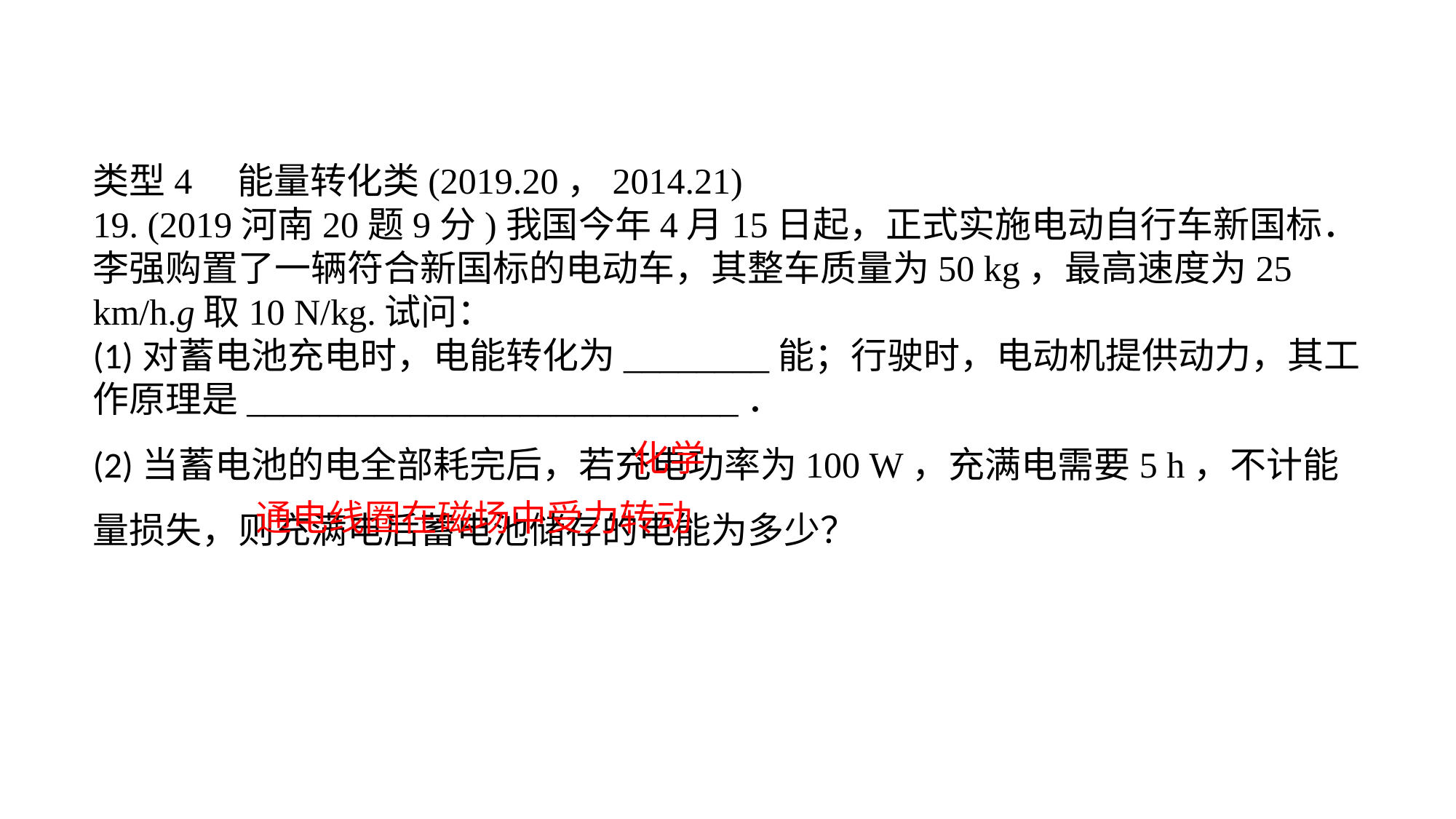

类型4　能量转化类(2019.20，2014.21)19. (2019河南20题9分)我国今年4月15日起，正式实施电动自行车新国标．李强购置了一辆符合新国标的电动车，其整车质量为50 kg，最高速度为25 km/h.g取10 N/kg.试问：(1)对蓄电池充电时，电能转化为________能；行驶时，电动机提供动力，其工作原理是___________________________．(2)当蓄电池的电全部耗完后，若充电功率为100 W，充满电需要5 h，不计能量损失，则充满电后蓄电池储存的电能为多少？
化学
通电线圈在磁场中受力转动